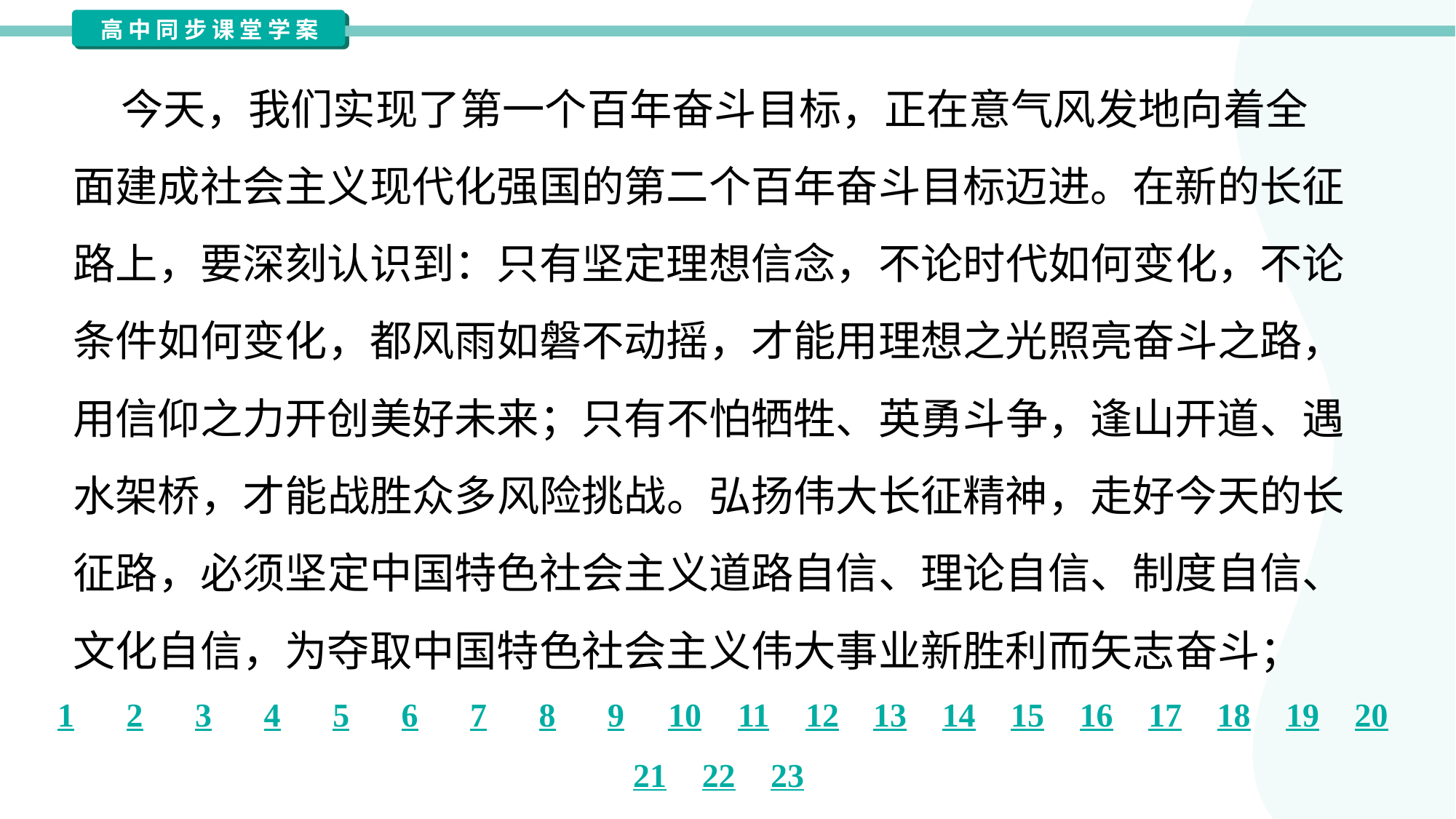

今天，我们实现了第一个百年奋斗目标，正在意气风发地向着全
面建成社会主义现代化强国的第二个百年奋斗目标迈进。在新的长征
路上，要深刻认识到：只有坚定理想信念，不论时代如何变化，不论
条件如何变化，都风雨如磐不动摇，才能用理想之光照亮奋斗之路，
用信仰之力开创美好未来；只有不怕牺牲、英勇斗争，逢山开道、遇
水架桥，才能战胜众多风险挑战。弘扬伟大长征精神，走好今天的长
征路，必须坚定中国特色社会主义道路自信、理论自信、制度自信、
文化自信，为夺取中国特色社会主义伟大事业新胜利而矢志奋斗；